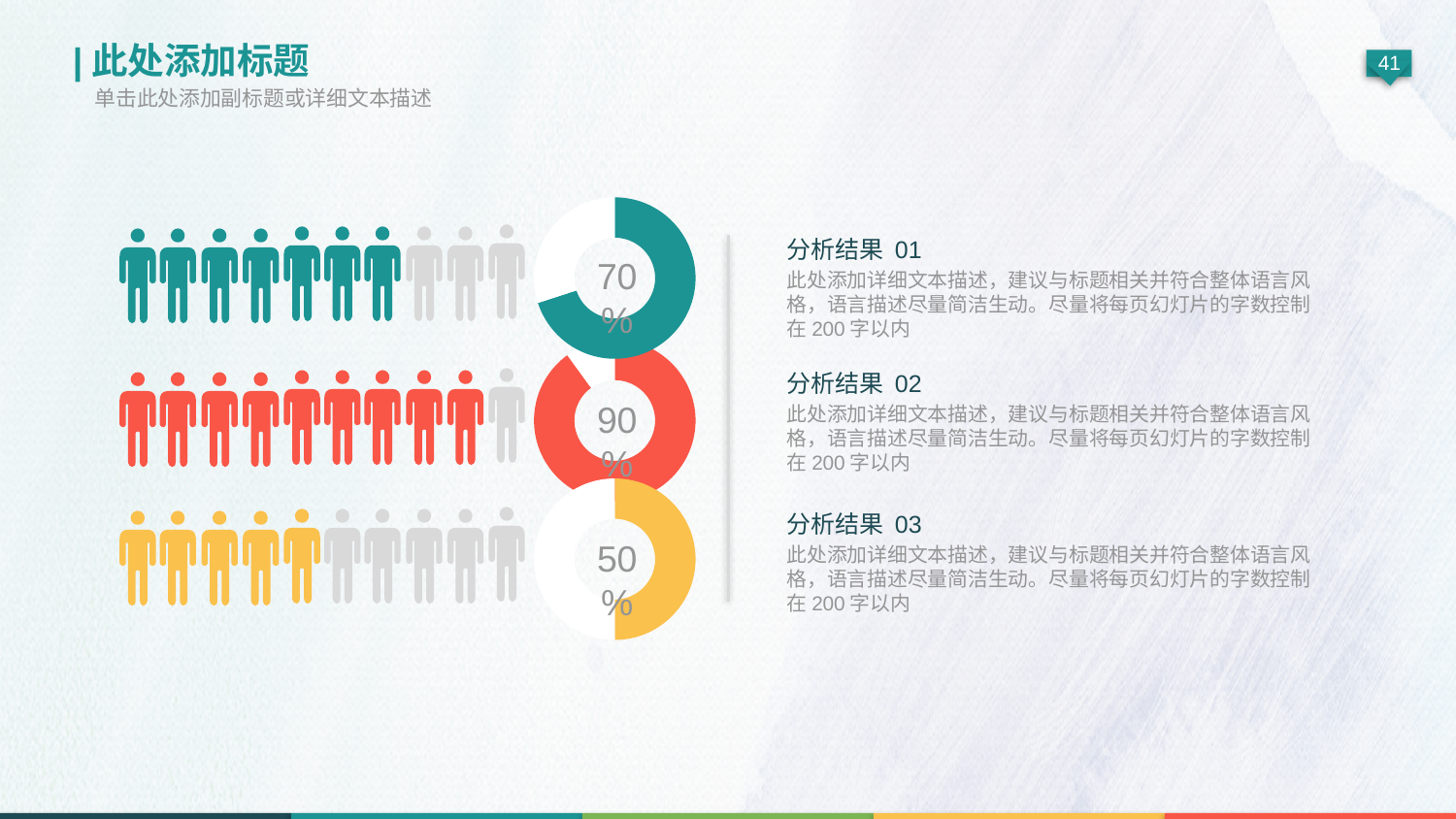

|此处添加标题
单击此处添加副标题或详细文本描述

### Chart

| Category | Sales |
|---|---|
| 1st Qtr | 7.0 |
| 2nd Qtr | 3.0 |
| 3rd Qtr | None |
| 4th Qtr | None |

分析结果 01
此处添加详细文本描述，建议与标题相关并符合整体语言风格，语言描述尽量简洁生动。尽量将每页幻灯片的字数控制在200字以内

70%

### Chart

| Category | Sales |
|---|---|
| 1st Qtr | 90.0 |
| 2nd Qtr | 10.0 |
| 3rd Qtr | None |
| 4th Qtr | None |
分析结果 02
此处添加详细文本描述，建议与标题相关并符合整体语言风格，语言描述尽量简洁生动。尽量将每页幻灯片的字数控制在200字以内

90%

### Chart

| Category | Sales |
|---|---|
| 1st Qtr | 5.0 |
| 6 | 5.0 |
| 3rd Qtr | None |
| 4th Qtr | None |
分析结果 03
此处添加详细文本描述，建议与标题相关并符合整体语言风格，语言描述尽量简洁生动。尽量将每页幻灯片的字数控制在200字以内

50%